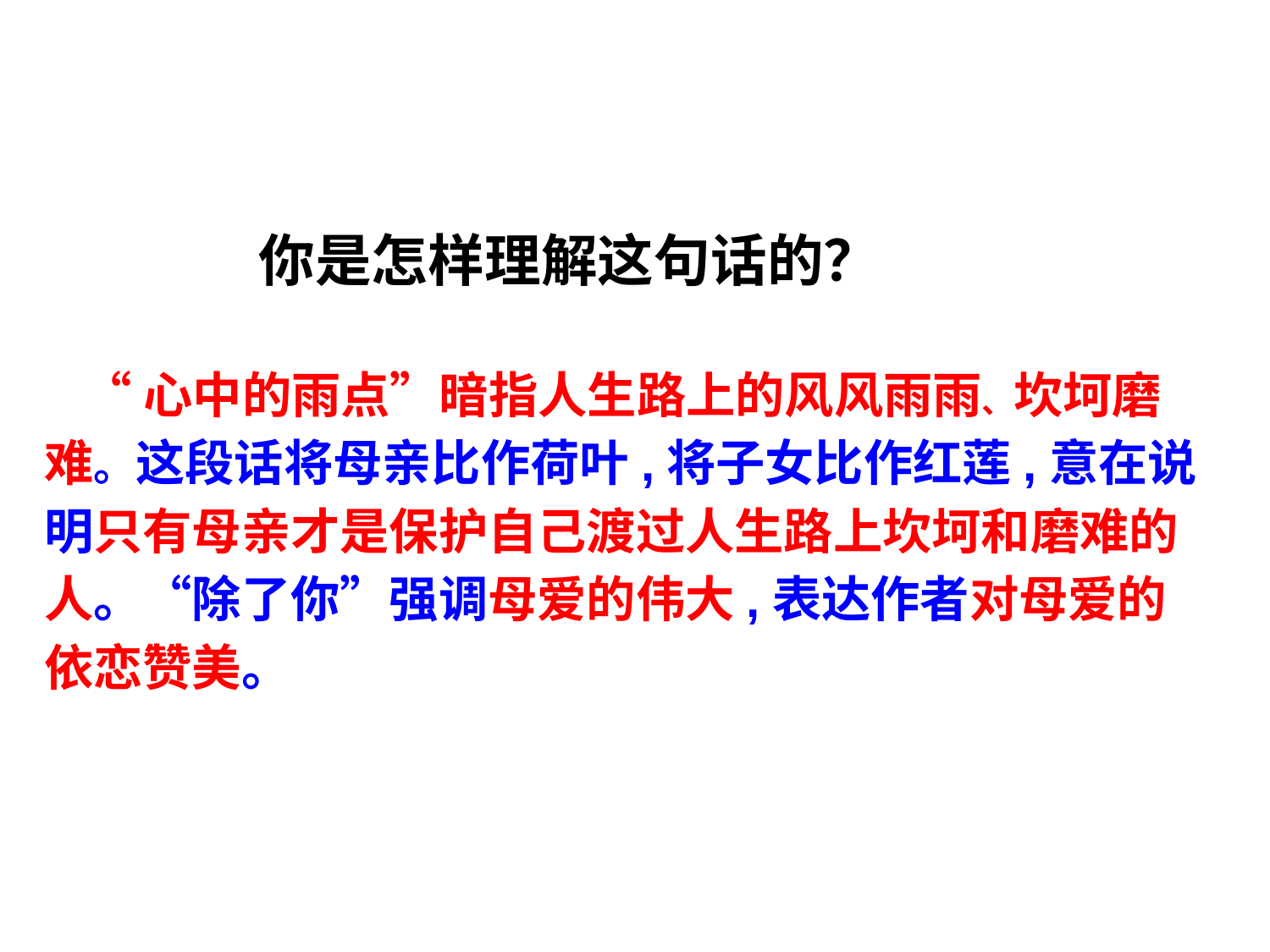

你是怎样理解这句话的？
    “心中的雨点”暗指人生路上的风风雨雨、坎坷磨难。这段话将母亲比作荷叶,将子女比作红莲,意在说明只有母亲才是保护自己渡过人生路上坎坷和磨难的人。“除了你”强调母爱的伟大,表达作者对母爱的依恋赞美。